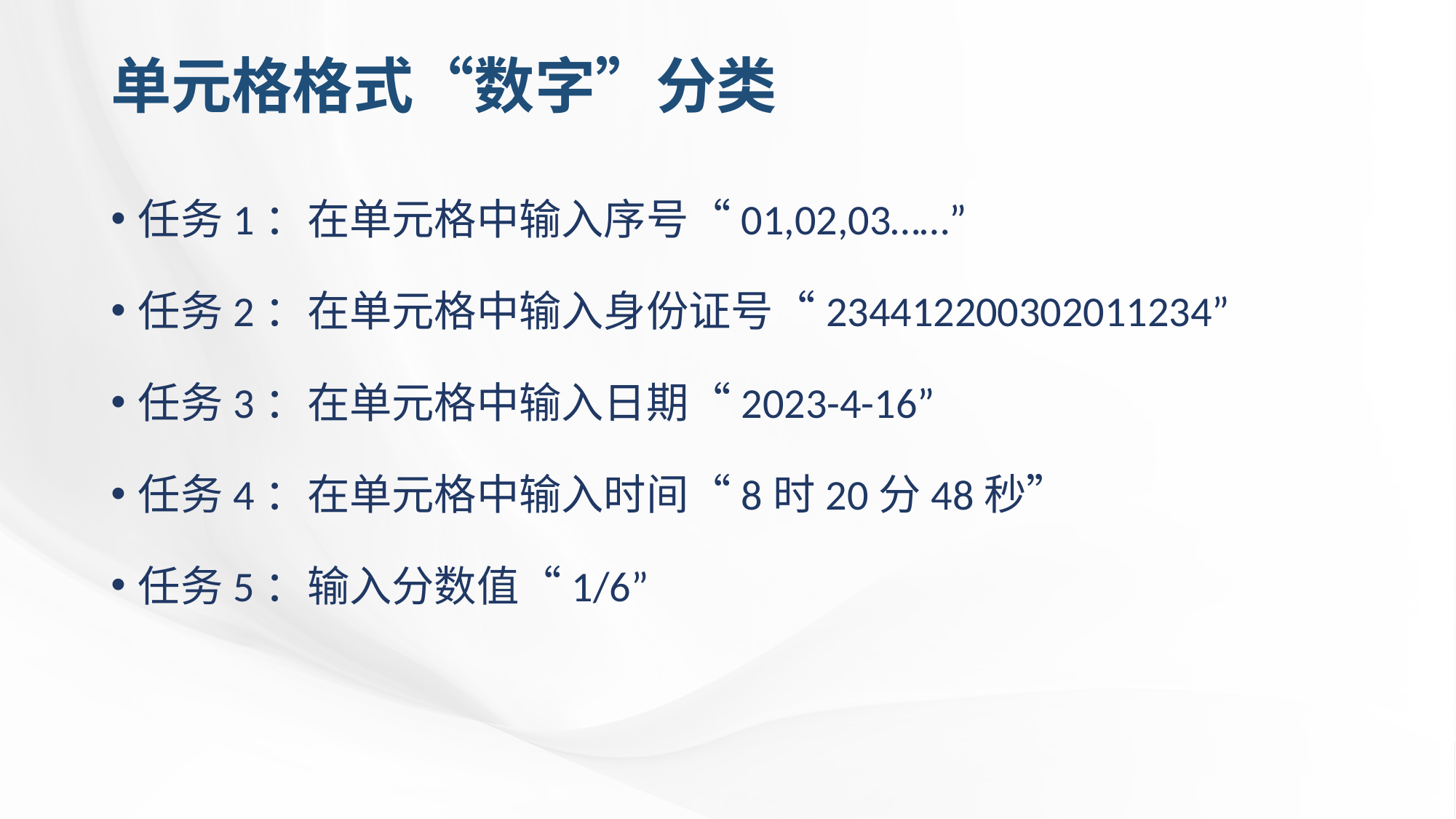

# 单元格格式“数字”分类
任务1：在单元格中输入序号“01,02,03……”
任务2：在单元格中输入身份证号“234412200302011234”
任务3：在单元格中输入日期“2023-4-16”
任务4：在单元格中输入时间“8时20分48秒”
任务5：输入分数值“1/6”